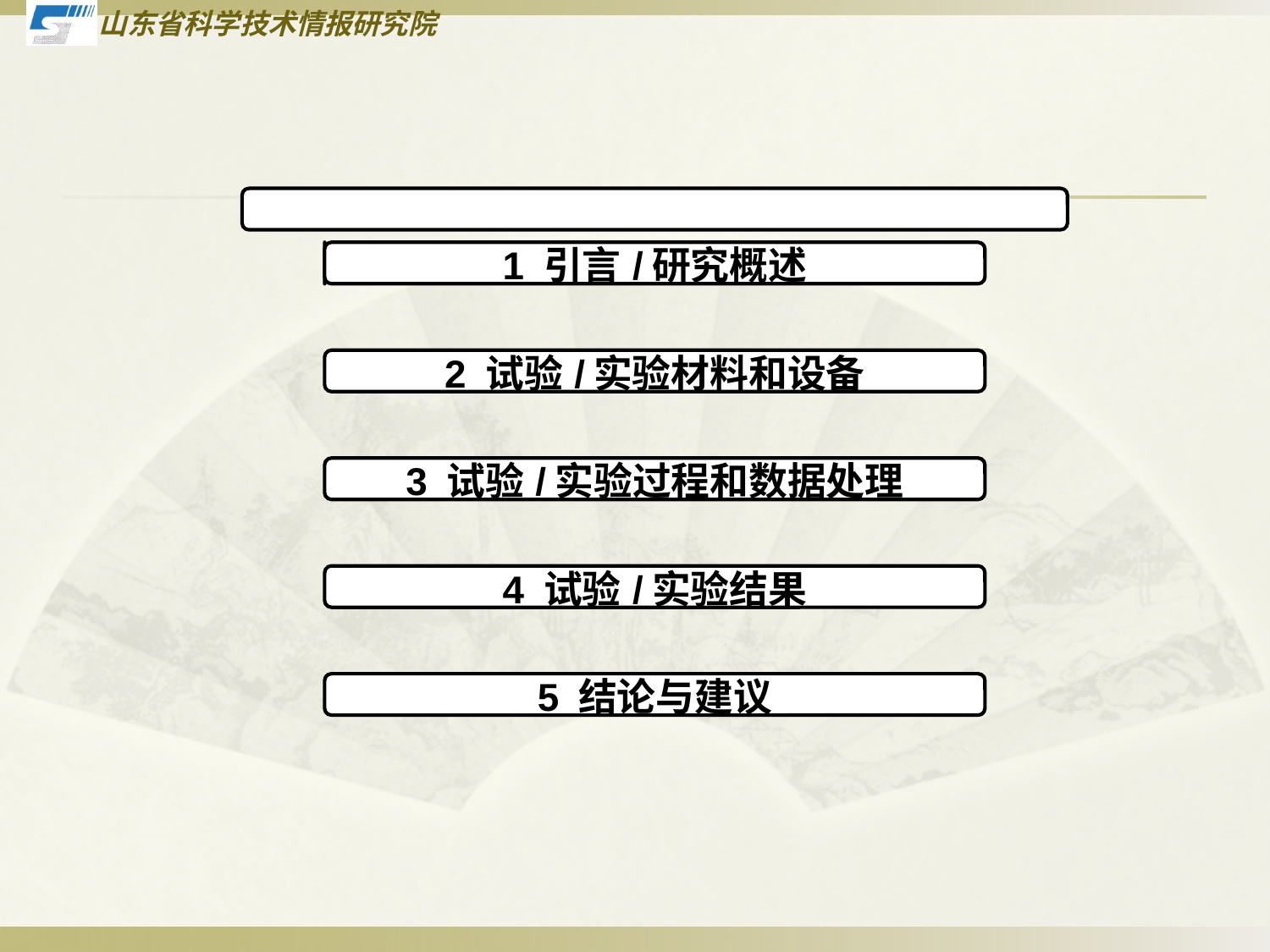

1 引言/研究概述
3 试验/实验过程和数据处理
2 试验/实验材料和设备
4 试验/实验结果
5 结论与建议